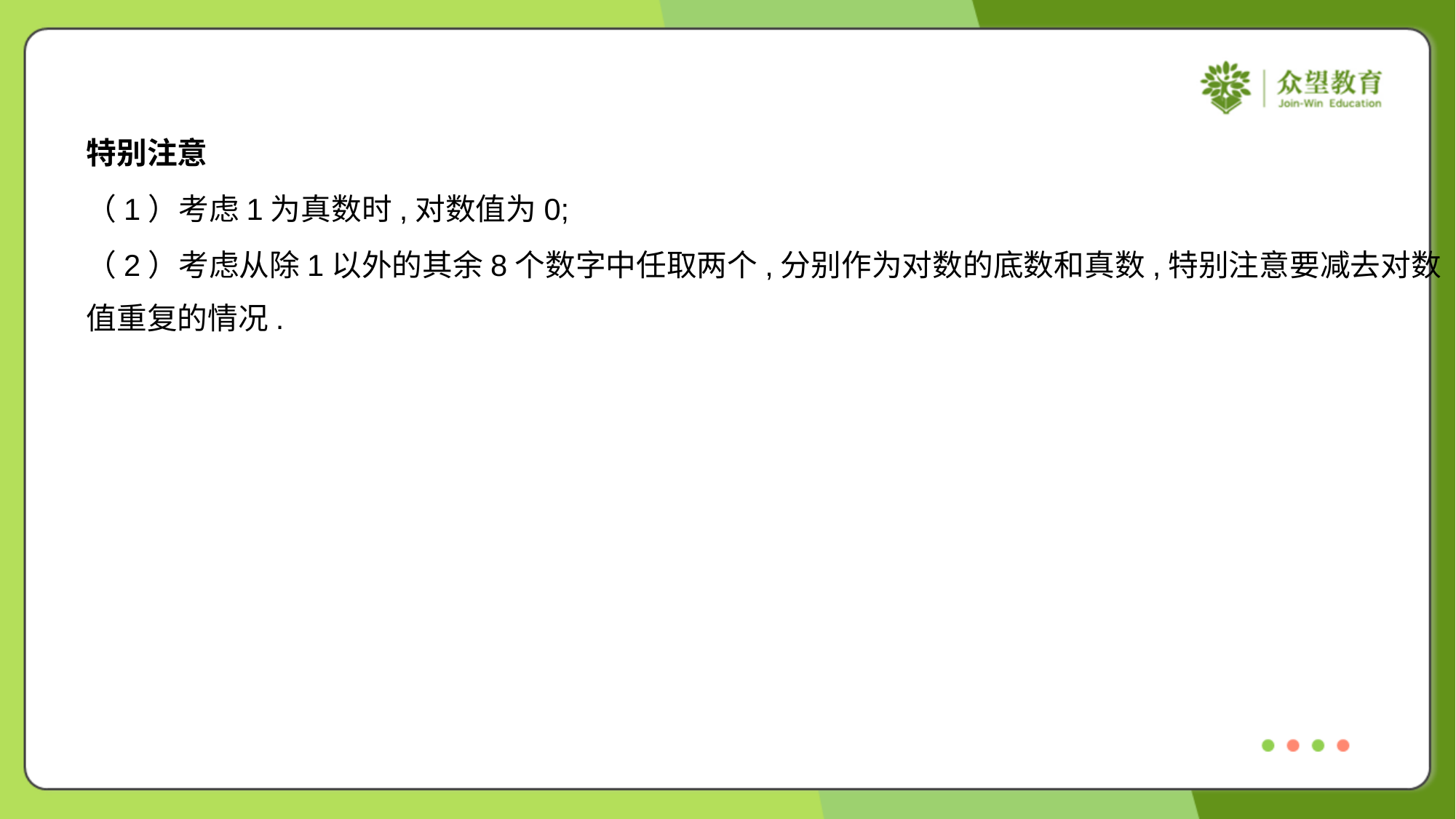

特别注意
（1）考虑1为真数时,对数值为0;
（2）考虑从除1以外的其余8个数字中任取两个,分别作为对数的底数和真数,特别注意要减去对数
值重复的情况.